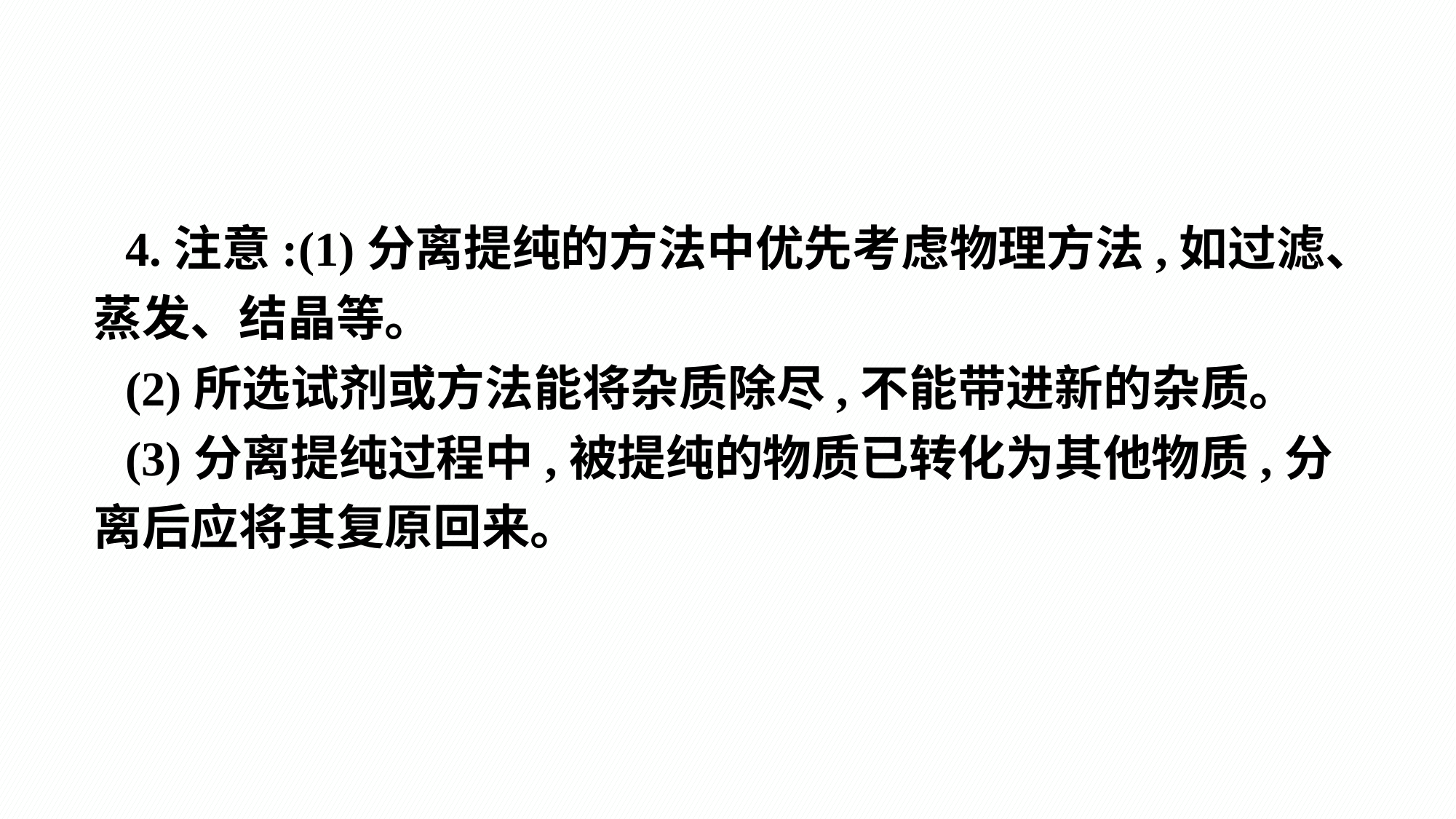

4.注意:(1)分离提纯的方法中优先考虑物理方法,如过滤、蒸发、结晶等。
(2)所选试剂或方法能将杂质除尽,不能带进新的杂质。
(3)分离提纯过程中,被提纯的物质已转化为其他物质,分离后应将其复原回来。